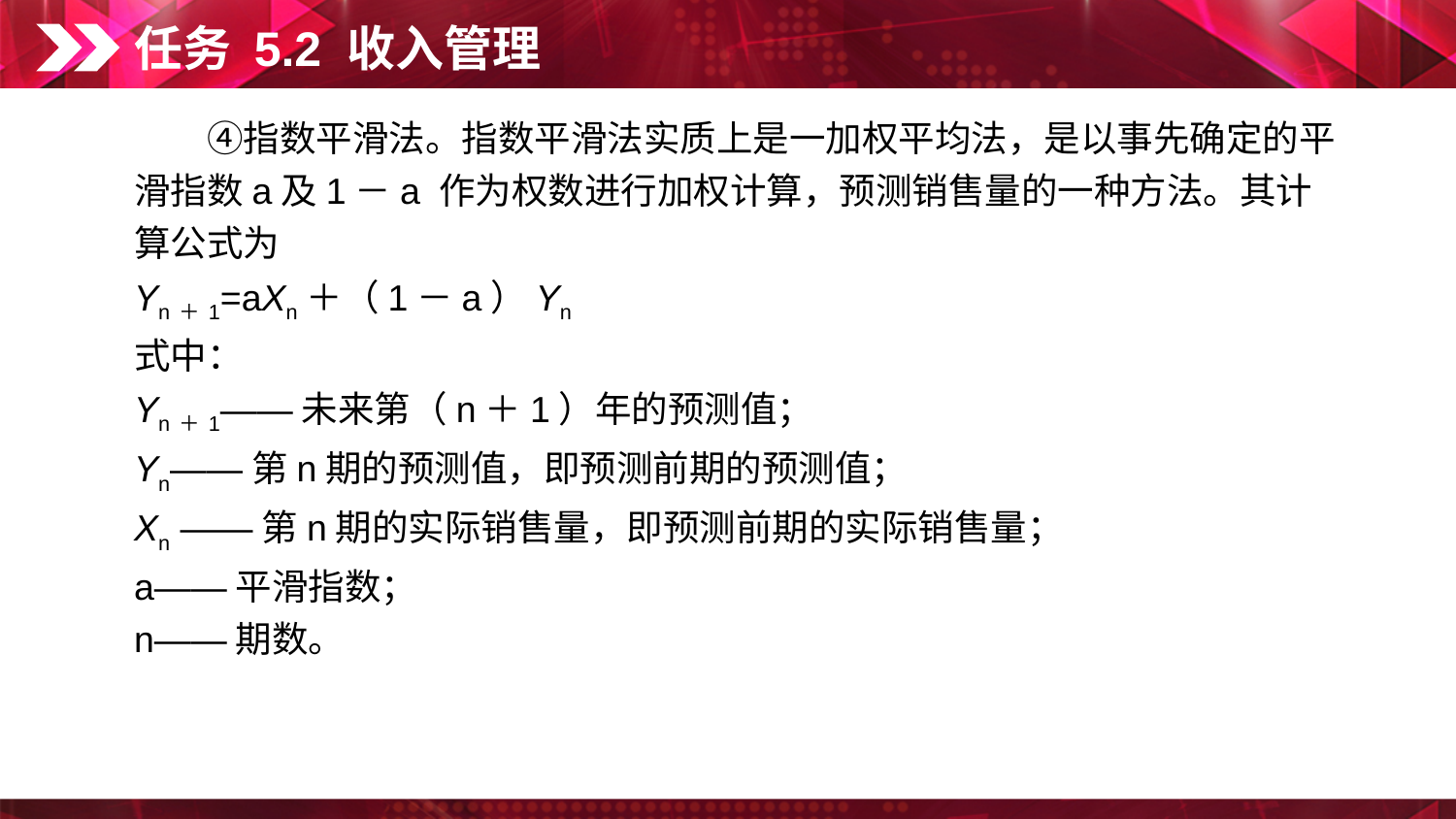

任务 5.2 收入管理

　　④指数平滑法。指数平滑法实质上是一加权平均法，是以事先确定的平滑指数a及1－a 作为权数进行加权计算，预测销售量的一种方法。其计算公式为
Yn＋1=aXn＋（1－a）Yn
式中：
Yn＋1——未来第（n＋1）年的预测值；
Yn——第n期的预测值，即预测前期的预测值；
Xn ——第n期的实际销售量，即预测前期的实际销售量；
a——平滑指数；
n——期数。